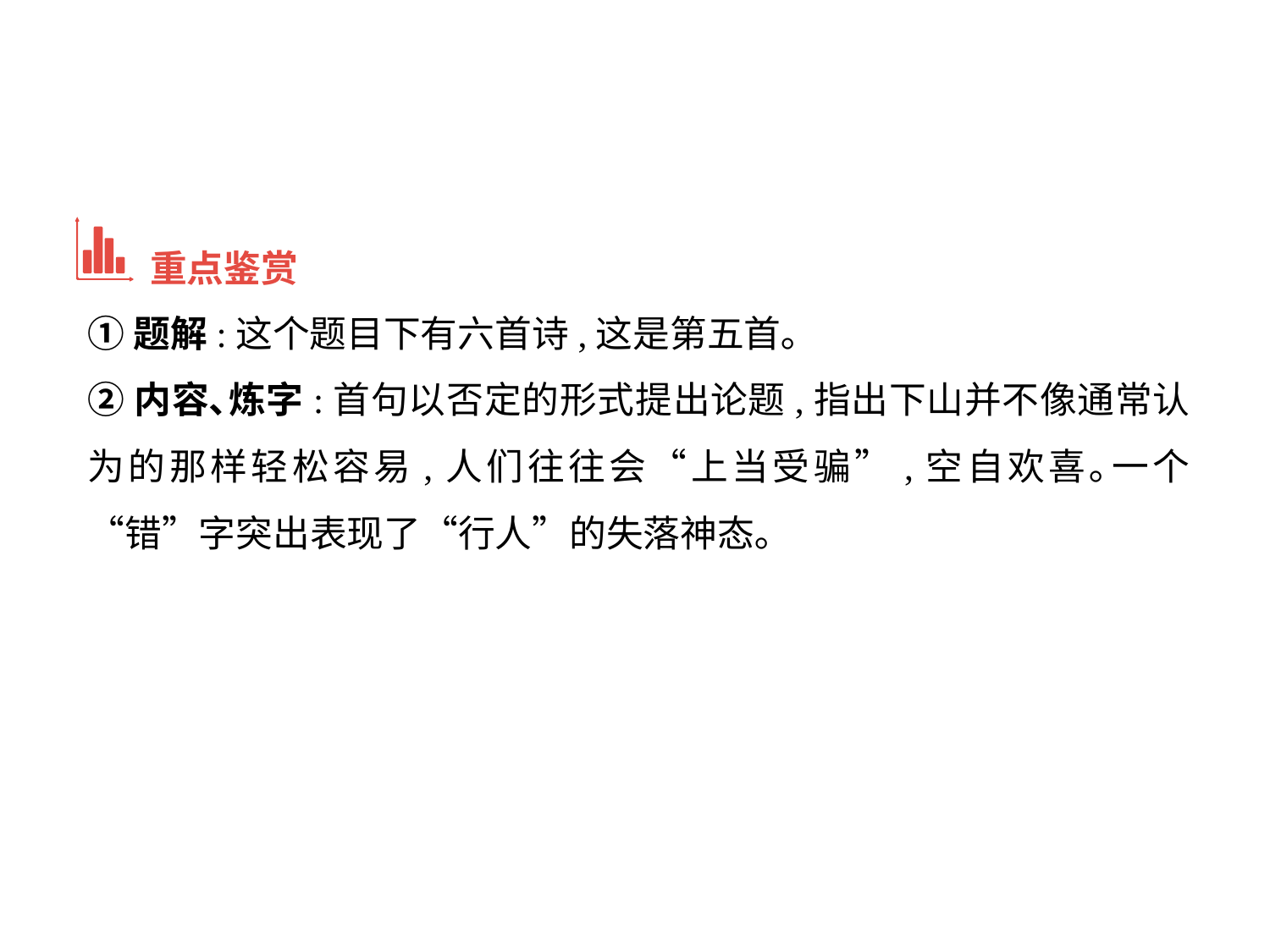

重点鉴赏
①题解:这个题目下有六首诗,这是第五首｡
②内容､炼字:首句以否定的形式提出论题,指出下山并不像通常认为的那样轻松容易,人们往往会“上当受骗”,空自欢喜｡一个“错”字突出表现了“行人”的失落神态｡